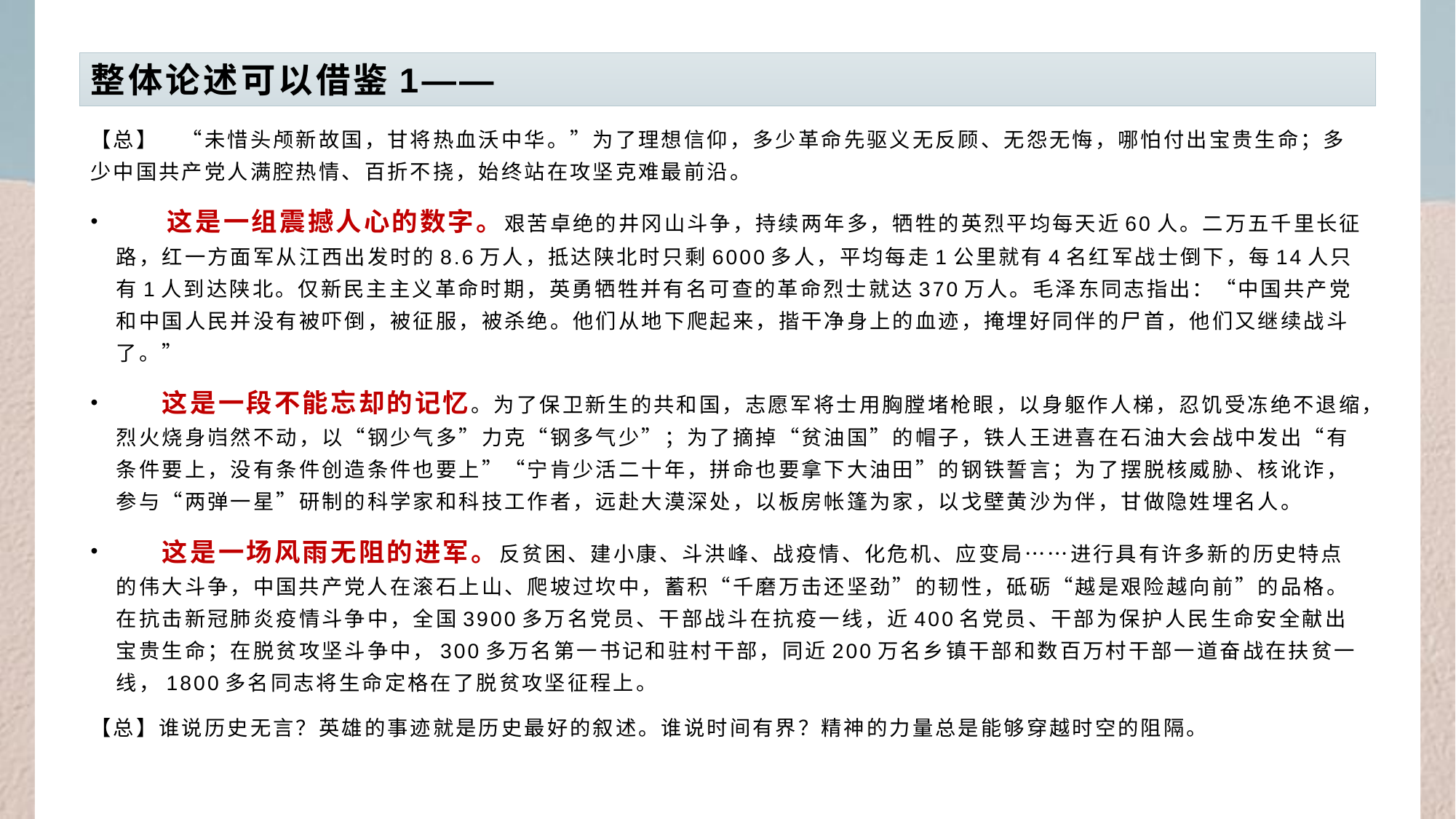

# 整体论述可以借鉴1——
【总】　“未惜头颅新故国，甘将热血沃中华。”为了理想信仰，多少革命先驱义无反顾、无怨无悔，哪怕付出宝贵生命；多少中国共产党人满腔热情、百折不挠，始终站在攻坚克难最前沿。
　　这是一组震撼人心的数字。艰苦卓绝的井冈山斗争，持续两年多，牺牲的英烈平均每天近60人。二万五千里长征路，红一方面军从江西出发时的8.6万人，抵达陕北时只剩6000多人，平均每走1公里就有4名红军战士倒下，每14人只有1人到达陕北。仅新民主主义革命时期，英勇牺牲并有名可查的革命烈士就达370万人。毛泽东同志指出：“中国共产党和中国人民并没有被吓倒，被征服，被杀绝。他们从地下爬起来，揩干净身上的血迹，掩埋好同伴的尸首，他们又继续战斗了。”
　　这是一段不能忘却的记忆。为了保卫新生的共和国，志愿军将士用胸膛堵枪眼，以身躯作人梯，忍饥受冻绝不退缩，烈火烧身岿然不动，以“钢少气多”力克“钢多气少”；为了摘掉“贫油国”的帽子，铁人王进喜在石油大会战中发出“有条件要上，没有条件创造条件也要上”“宁肯少活二十年，拼命也要拿下大油田”的钢铁誓言；为了摆脱核威胁、核讹诈，参与“两弹一星”研制的科学家和科技工作者，远赴大漠深处，以板房帐篷为家，以戈壁黄沙为伴，甘做隐姓埋名人。
　　这是一场风雨无阻的进军。反贫困、建小康、斗洪峰、战疫情、化危机、应变局……进行具有许多新的历史特点的伟大斗争，中国共产党人在滚石上山、爬坡过坎中，蓄积“千磨万击还坚劲”的韧性，砥砺“越是艰险越向前”的品格。在抗击新冠肺炎疫情斗争中，全国3900多万名党员、干部战斗在抗疫一线，近400名党员、干部为保护人民生命安全献出宝贵生命；在脱贫攻坚斗争中，300多万名第一书记和驻村干部，同近200万名乡镇干部和数百万村干部一道奋战在扶贫一线，1800多名同志将生命定格在了脱贫攻坚征程上。
【总】谁说历史无言？英雄的事迹就是历史最好的叙述。谁说时间有界？精神的力量总是能够穿越时空的阻隔。